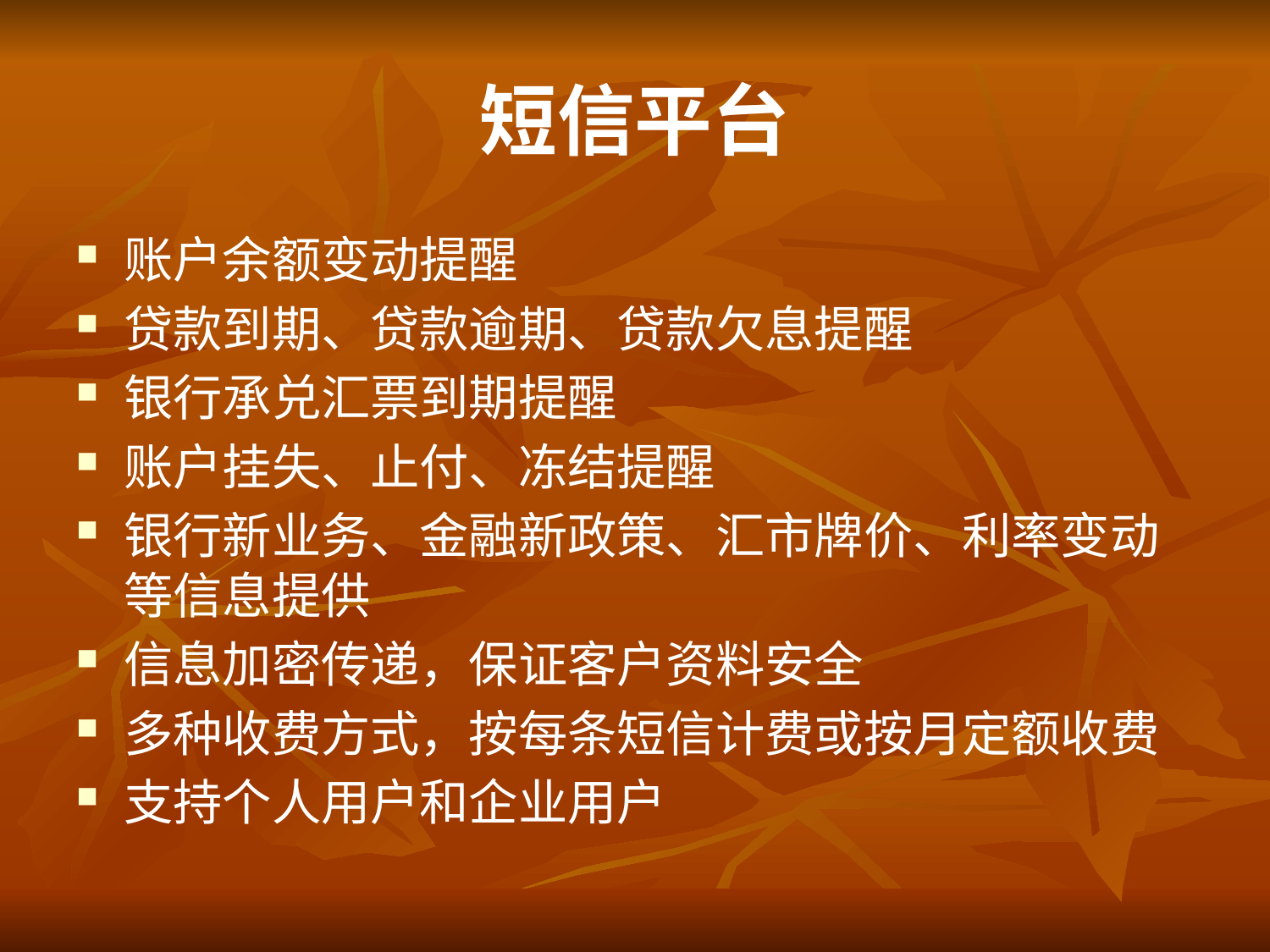

# 短信平台
账户余额变动提醒
贷款到期、贷款逾期、贷款欠息提醒
银行承兑汇票到期提醒
账户挂失、止付、冻结提醒
银行新业务、金融新政策、汇市牌价、利率变动等信息提供
信息加密传递，保证客户资料安全
多种收费方式，按每条短信计费或按月定额收费
支持个人用户和企业用户